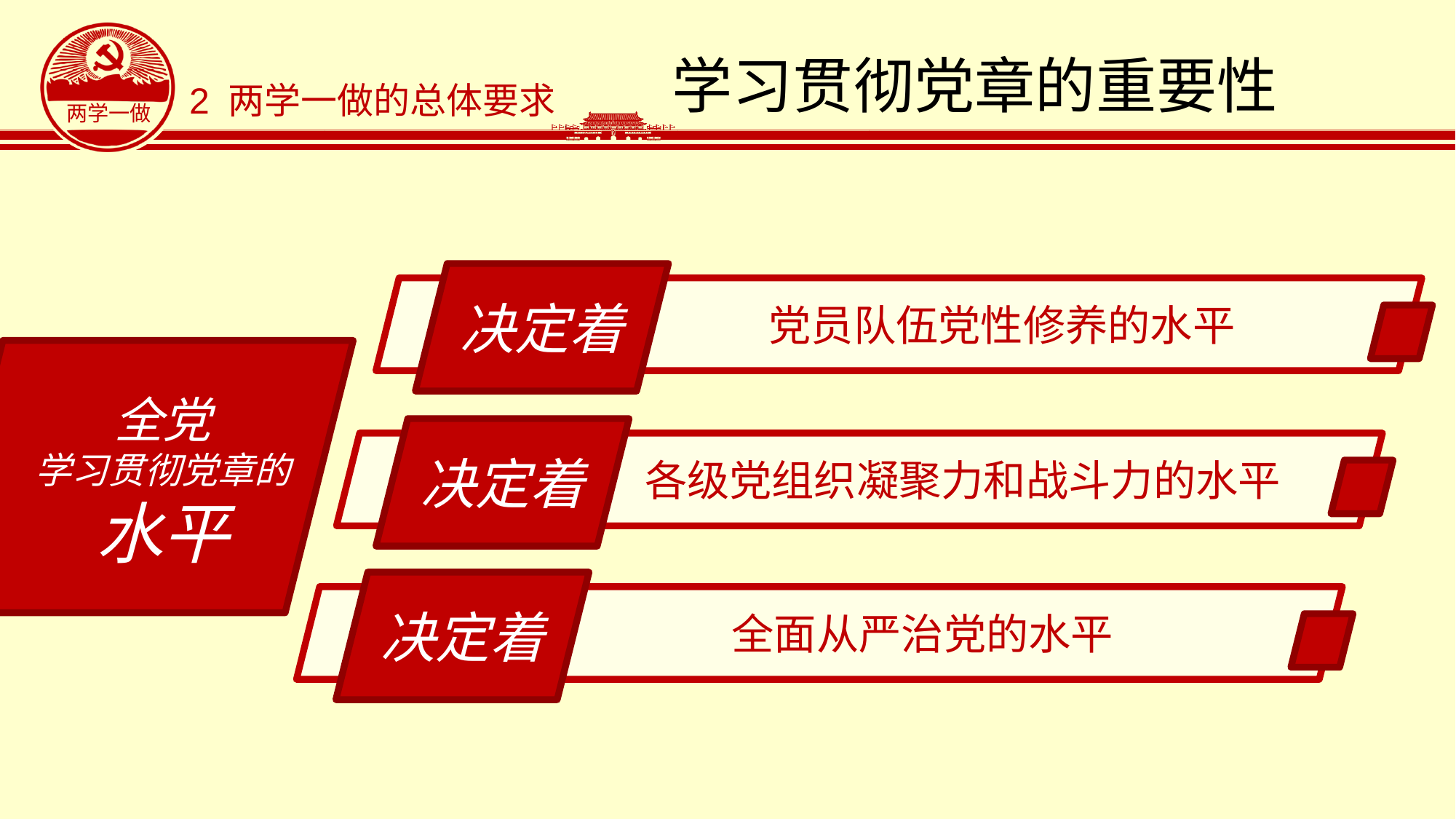

# 学习贯彻党章的重要性
2 两学一做的总体要求
决定着
党员队伍党性修养的水平

全党
学习贯彻党章的
水平
决定着
各级党组织凝聚力和战斗力的水平

决定着
全面从严治党的水平